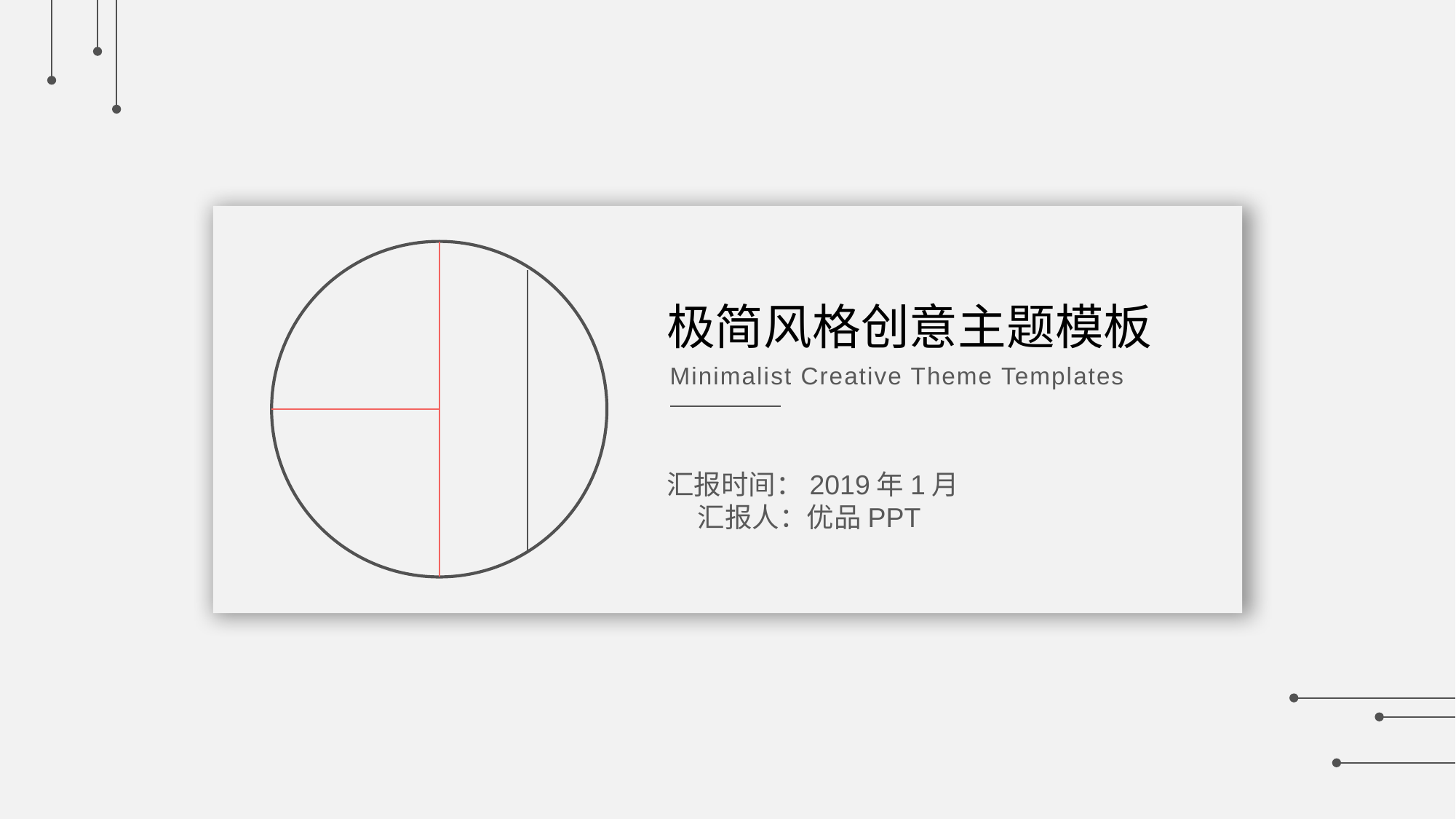

极简风格创意主题模板
Minimalist Creative Theme Templates
汇报时间：2019年1月      汇报人：优品PPT